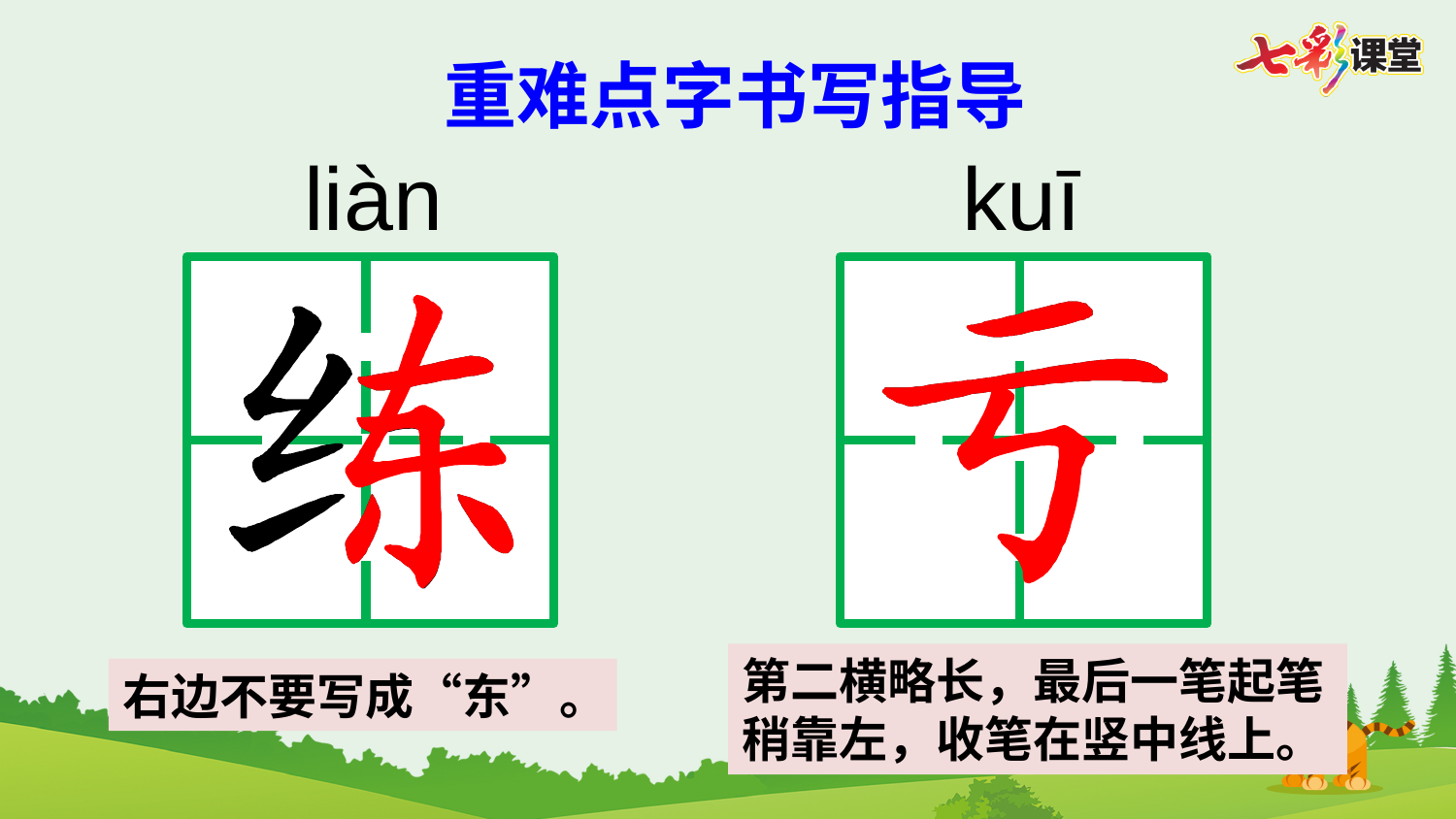

重难点字书写指导
liàn
kuī

第二横略长，最后一笔起笔稍靠左，收笔在竖中线上。
右边不要写成“东”。